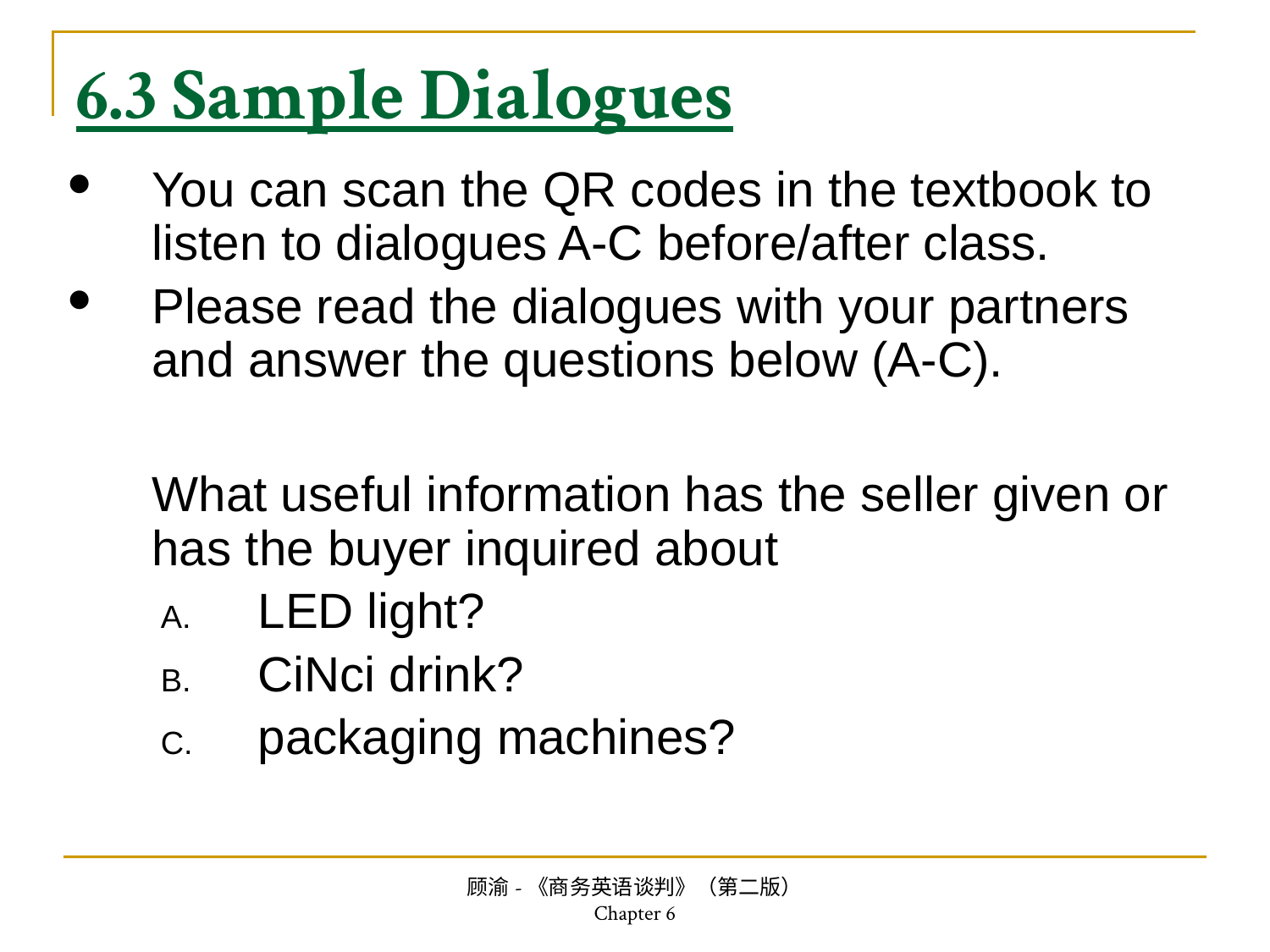

# 6.3 Sample Dialogues
You can scan the QR codes in the textbook to listen to dialogues A-C before/after class.
Please read the dialogues with your partners and answer the questions below (A-C).

	What useful information has the seller given or has the buyer inquired about
LED light?
CiNci drink?
packaging machines?

15
顾渝-《商务英语谈判》（第二版） Chapter 6